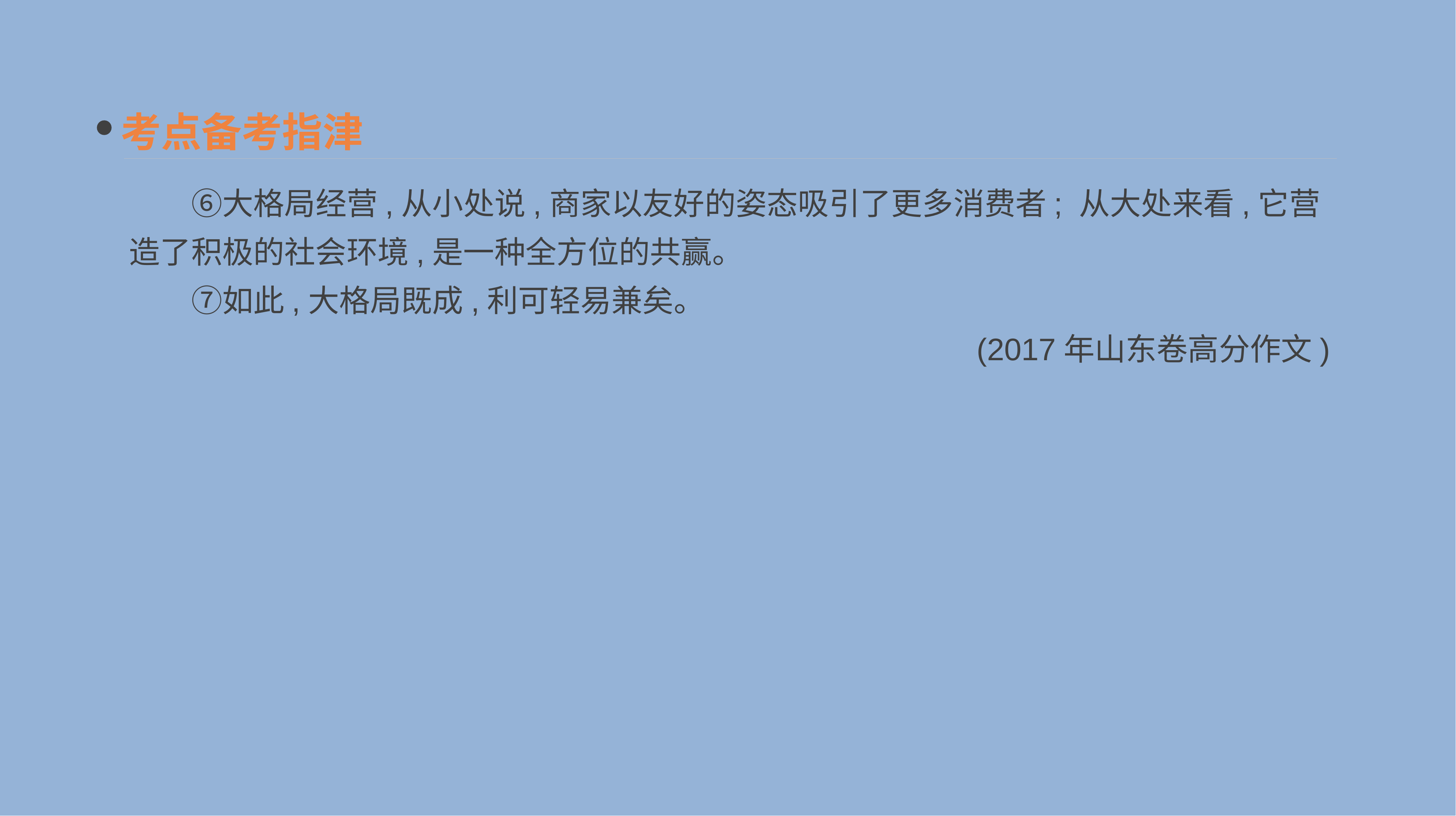

考点备考指津

　　⑥大格局经营,从小处说,商家以友好的姿态吸引了更多消费者; 从大处来看,它营造了积极的社会环境,是一种全方位的共赢。
　　⑦如此,大格局既成,利可轻易兼矣。
(2017年山东卷高分作文)